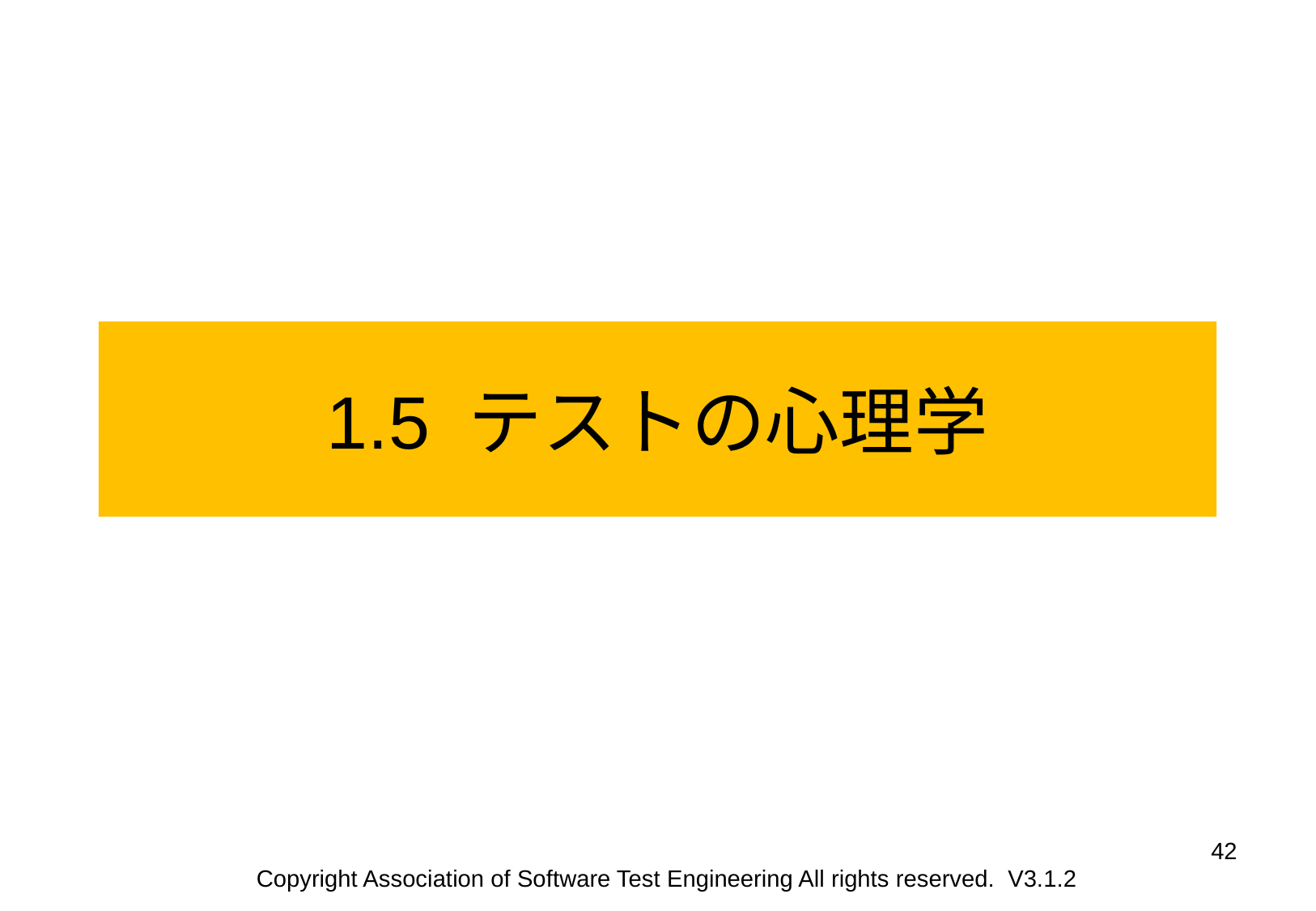

1.5 テストの心理学
42
Copyright Association of Software Test Engineering All rights reserved.  V3.1.2